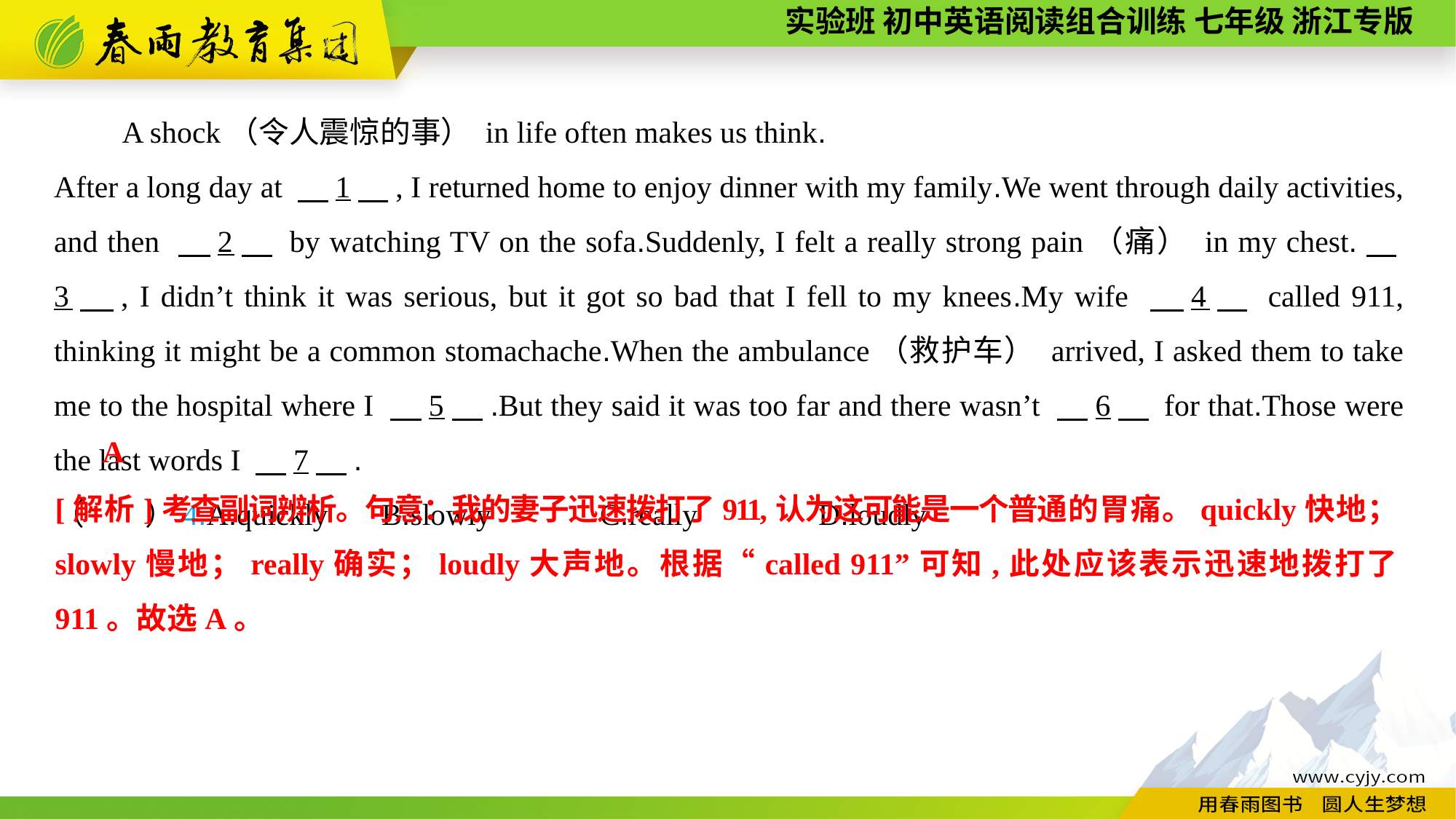

A shock（令人震惊的事） in life often makes us think.
After a long day at 　1　, I returned home to enjoy dinner with my family.We went through daily activities, and then 　2　 by watching TV on the sofa.Suddenly, I felt a really strong pain（痛） in my chest.　3　, I didn’t think it was serious, but it got so bad that I fell to my knees.My wife 　4　 called 911, thinking it might be a common stomachache.When the ambulance（救护车） arrived, I asked them to take me to the hospital where I 　5　.But they said it was too far and there wasn’t 　6　 for that.Those were the last words I 　7　.
（　　）4.A.quickly	B.slowly	C.really		D.loudly
A
[解析]考查副词辨析。句意：我的妻子迅速拨打了911,认为这可能是一个普通的胃痛。quickly快地；slowly慢地；really确实；loudly大声地。根据“called 911”可知,此处应该表示迅速地拨打了911。故选A。